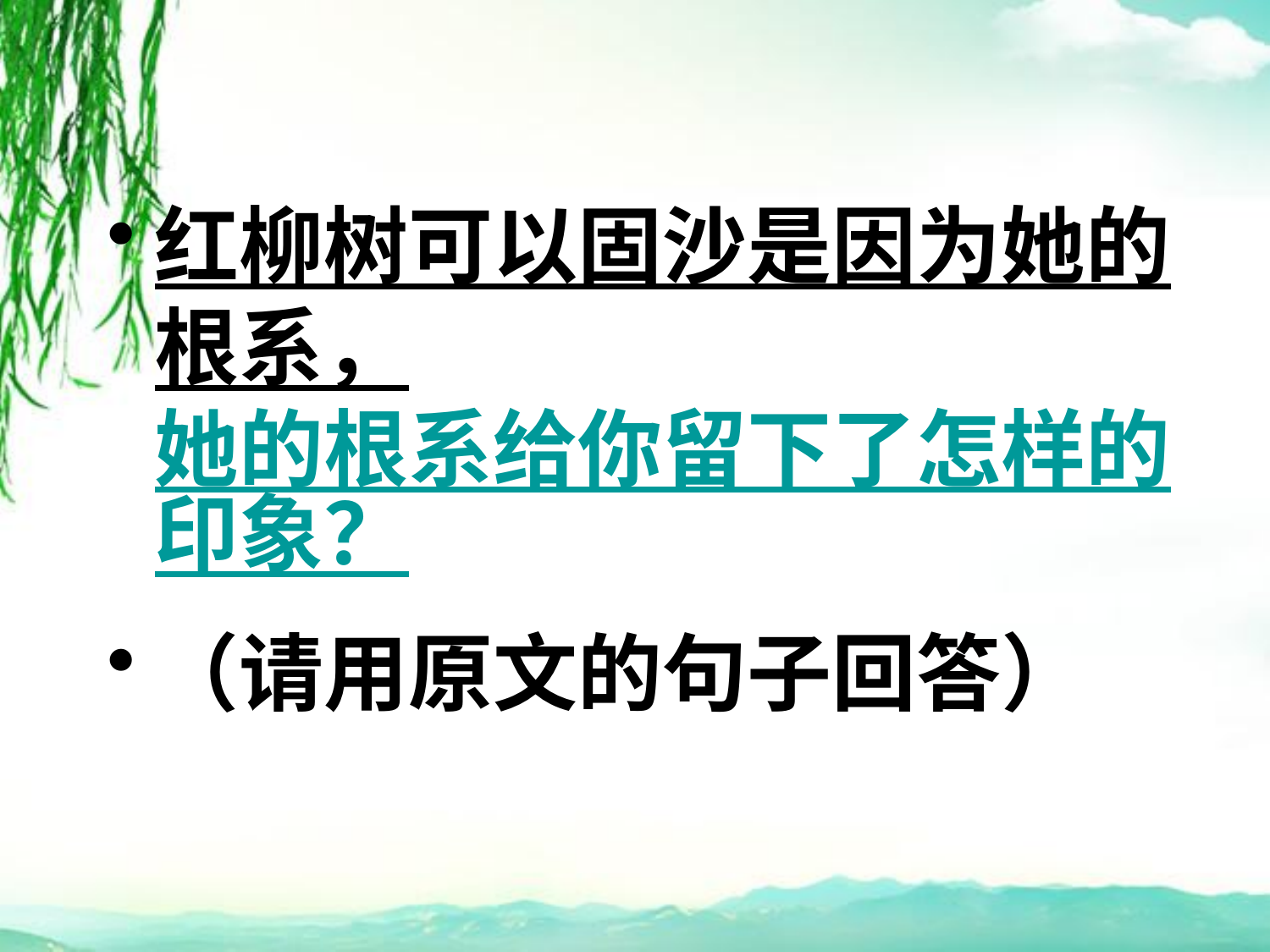

红柳树可以固沙是因为她的根系，她的根系给你留下了怎样的印象？
（请用原文的句子回答）